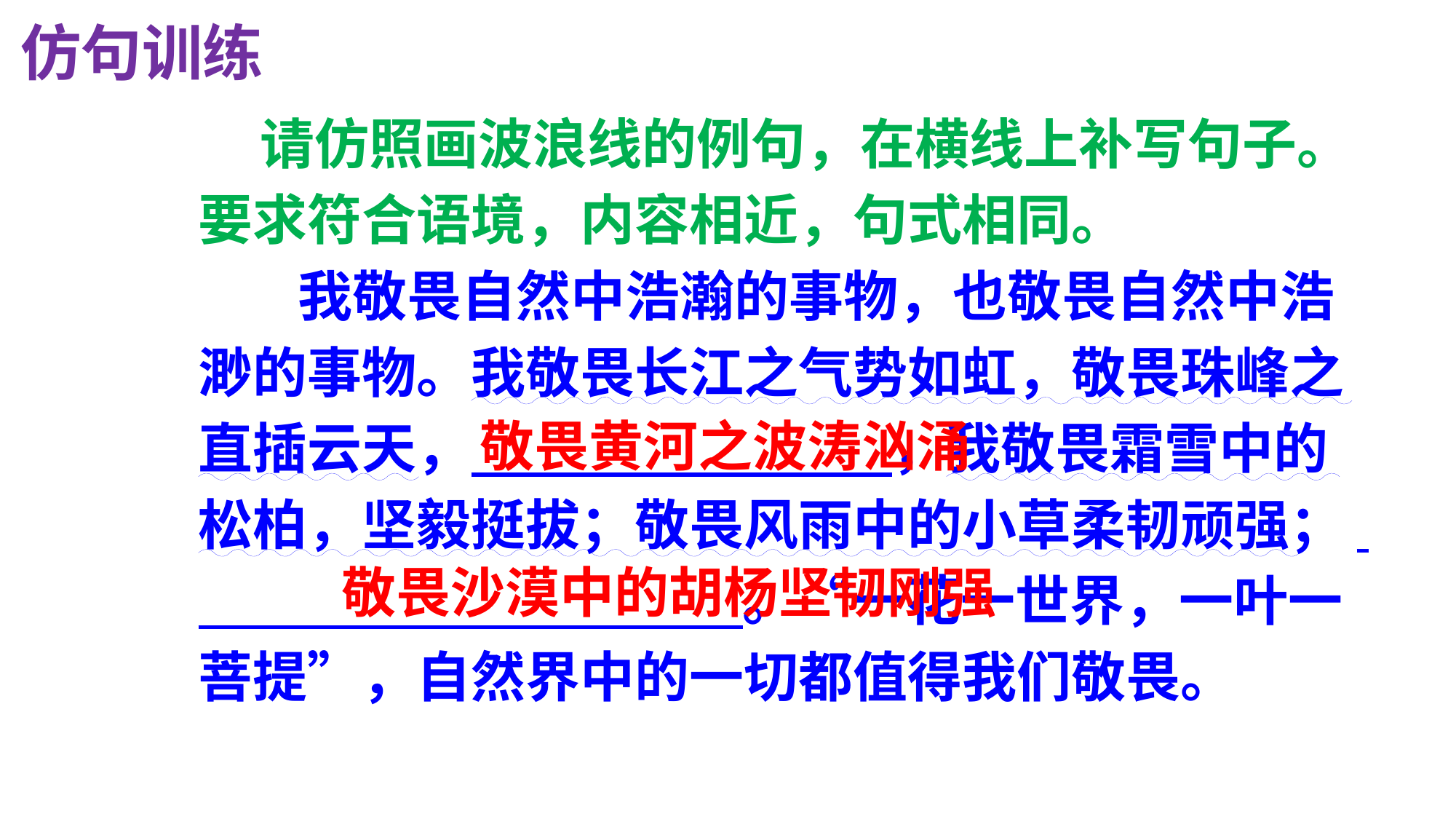

仿句训练
    请仿照画波浪线的例句，在横线上补写句子。要求符合语境，内容相近，句式相同。
       我敬畏自然中浩瀚的事物，也敬畏自然中浩渺的事物。我敬畏长江之气势如虹，敬畏珠峰之直插云天，                                  ，我敬畏霜雪中的松柏，坚毅挺拔；敬畏风雨中的小草柔韧顽强；                                               。“一花一世界，一叶一菩提”，自然界中的一切都值得我们敬畏。

敬畏黄河之波涛汹涌
敬畏沙漠中的胡杨坚韧刚强